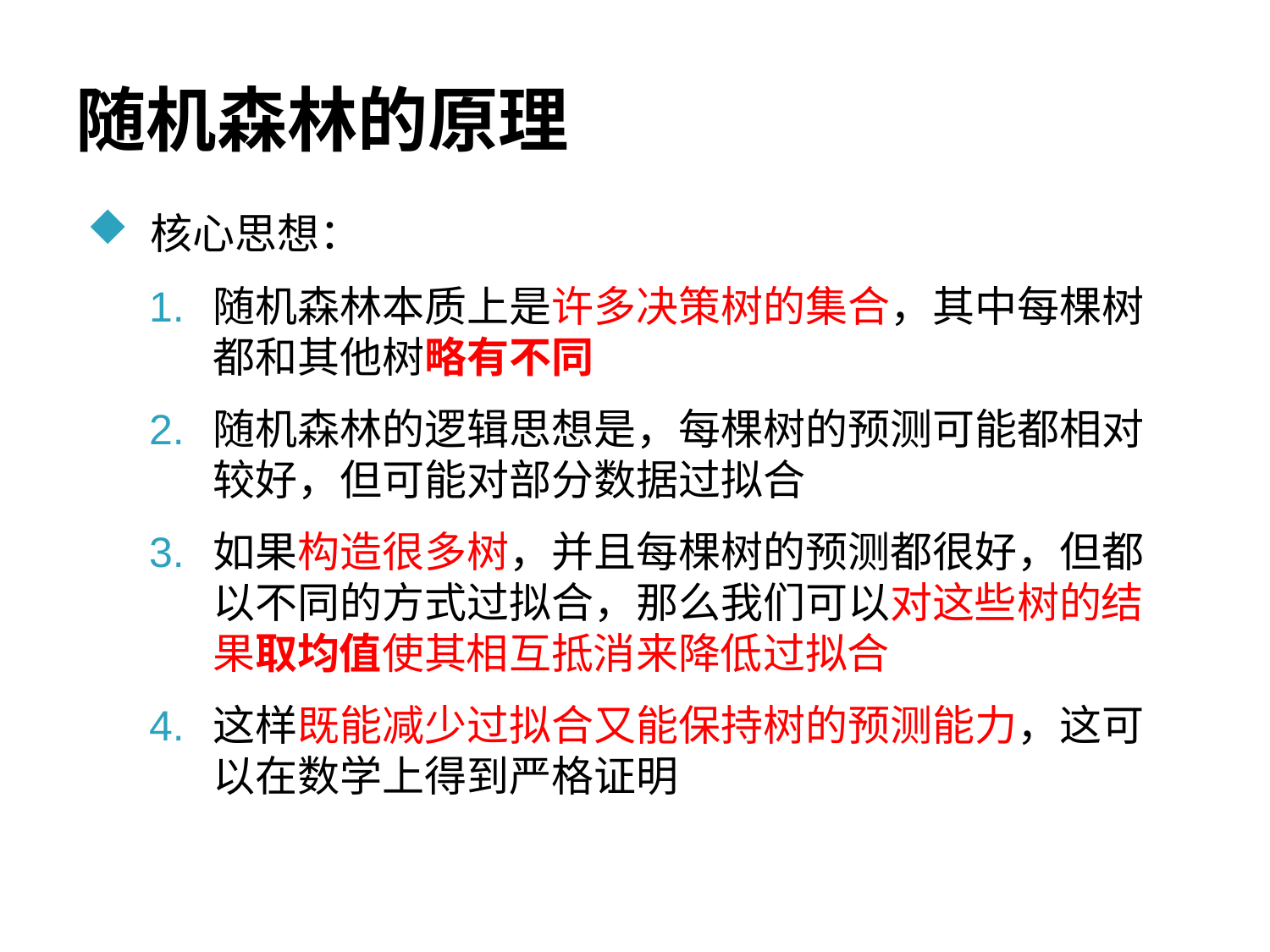

# 随机森林的原理
核心思想：
随机森林本质上是许多决策树的集合，其中每棵树都和其他树略有不同
随机森林的逻辑思想是，每棵树的预测可能都相对较好，但可能对部分数据过拟合
如果构造很多树，并且每棵树的预测都很好，但都以不同的方式过拟合，那么我们可以对这些树的结果取均值使其相互抵消来降低过拟合
这样既能减少过拟合又能保持树的预测能力，这可以在数学上得到严格证明